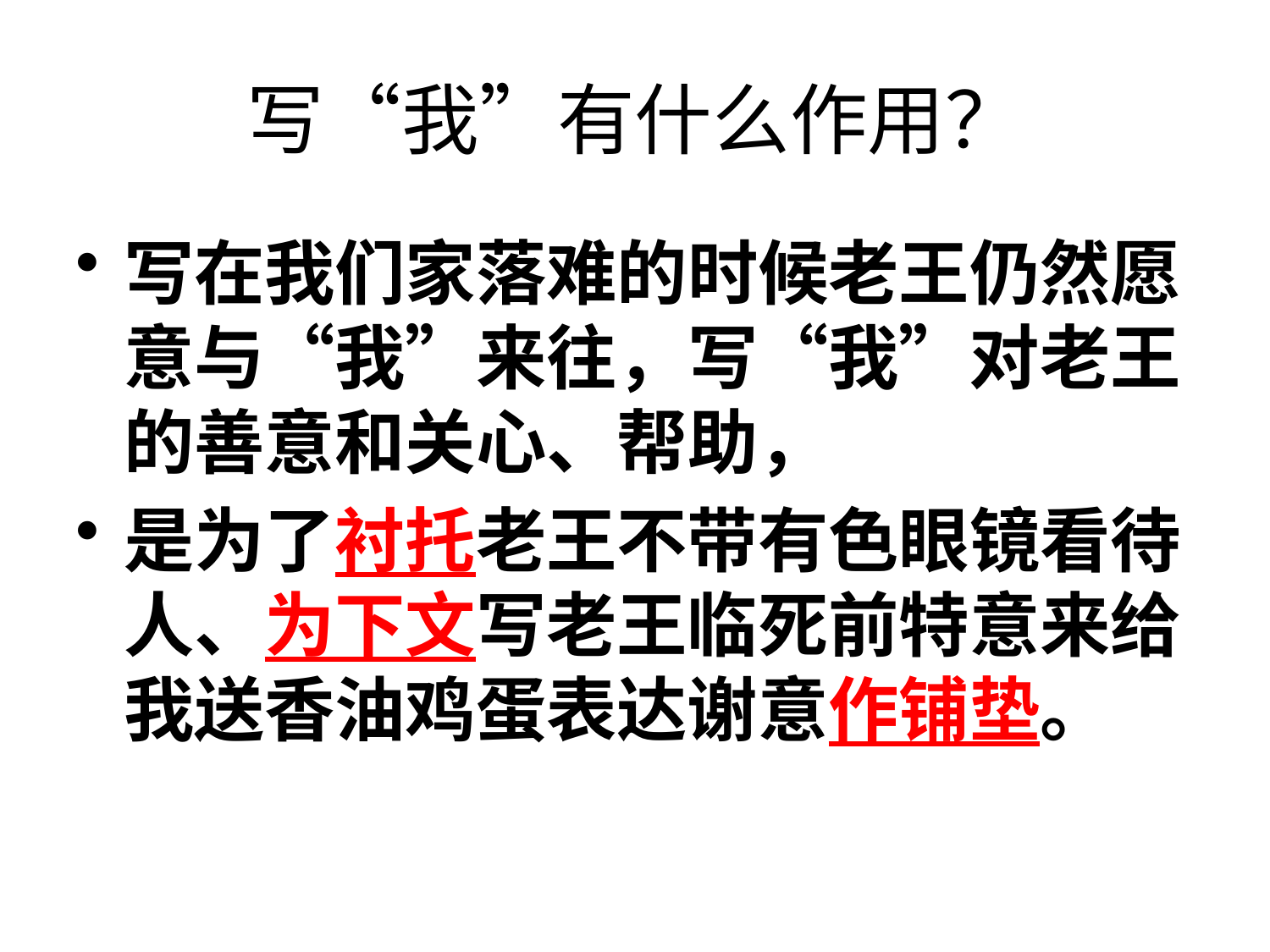

# 写“我”有什么作用？
写在我们家落难的时候老王仍然愿意与“我”来往，写“我”对老王的善意和关心、帮助，
是为了衬托老王不带有色眼镜看待人、为下文写老王临死前特意来给我送香油鸡蛋表达谢意作铺垫。